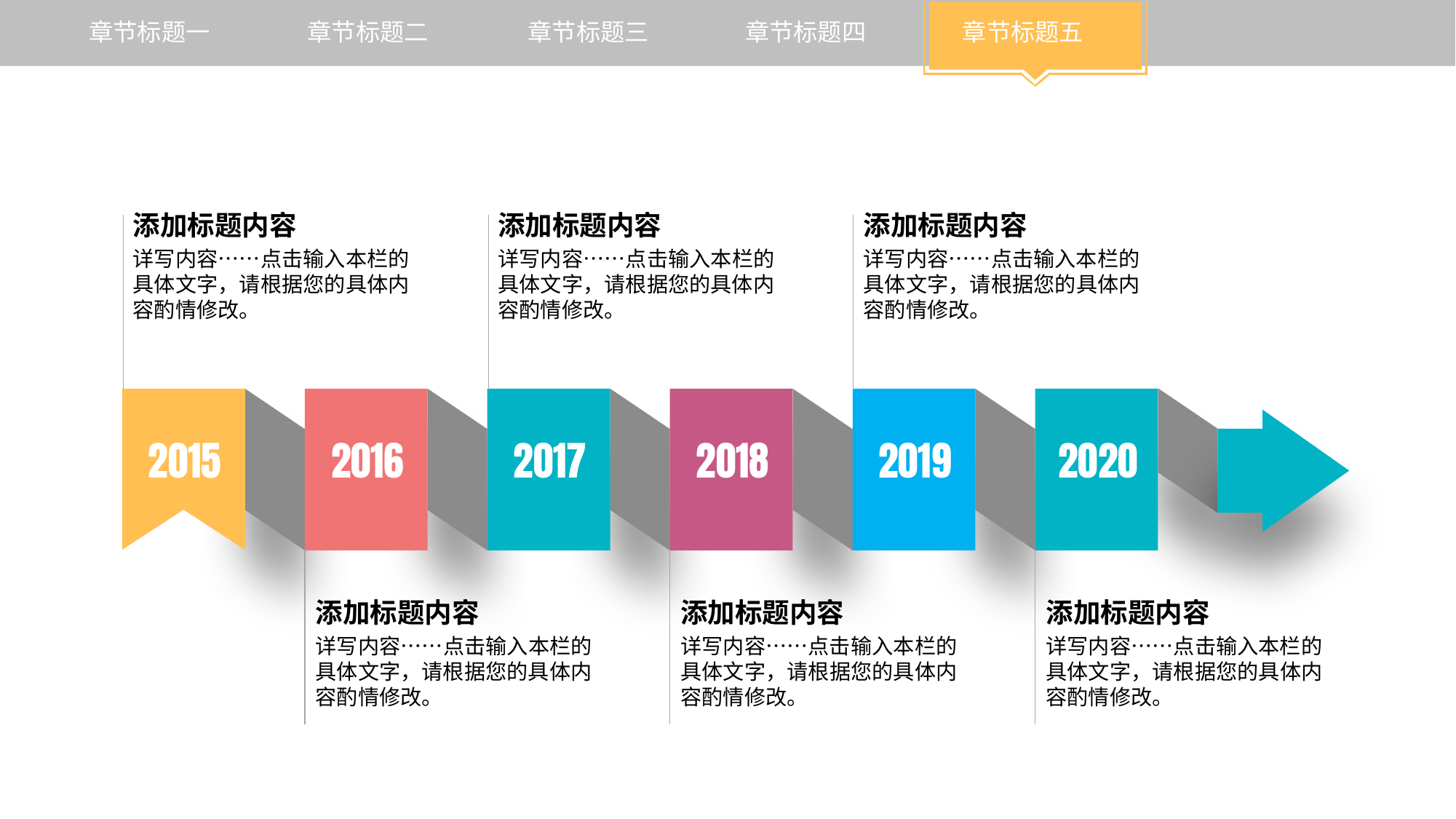

添加标题内容
详写内容……点击输入本栏的具体文字，请根据您的具体内容酌情修改。
添加标题内容
详写内容……点击输入本栏的具体文字，请根据您的具体内容酌情修改。
添加标题内容
详写内容……点击输入本栏的具体文字，请根据您的具体内容酌情修改。

2016

2017

2018

2019

2020

2015

添加标题内容
详写内容……点击输入本栏的具体文字，请根据您的具体内容酌情修改。
添加标题内容
详写内容……点击输入本栏的具体文字，请根据您的具体内容酌情修改。
添加标题内容
详写内容……点击输入本栏的具体文字，请根据您的具体内容酌情修改。